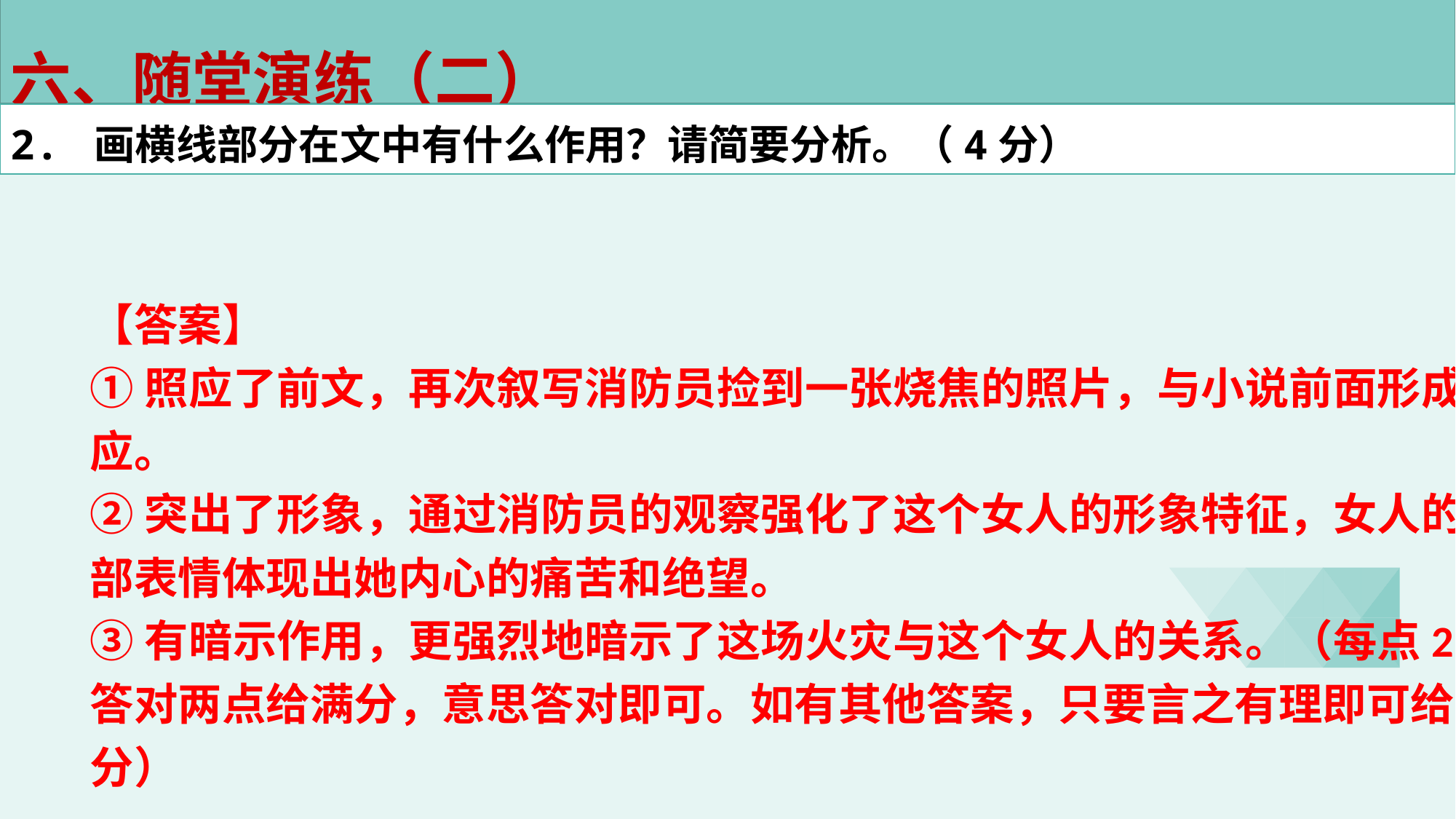

六、随堂演练（二）

2. 画横线部分在文中有什么作用？请简要分析。（4分）
【答案】
①照应了前文，再次叙写消防员捡到一张烧焦的照片，与小说前面形成照应。
②突出了形象，通过消防员的观察强化了这个女人的形象特征，女人的面部表情体现出她内心的痛苦和绝望。
③有暗示作用，更强烈地暗示了这场火灾与这个女人的关系。（每点2分，答对两点给满分，意思答对即可。如有其他答案，只要言之有理即可给分）